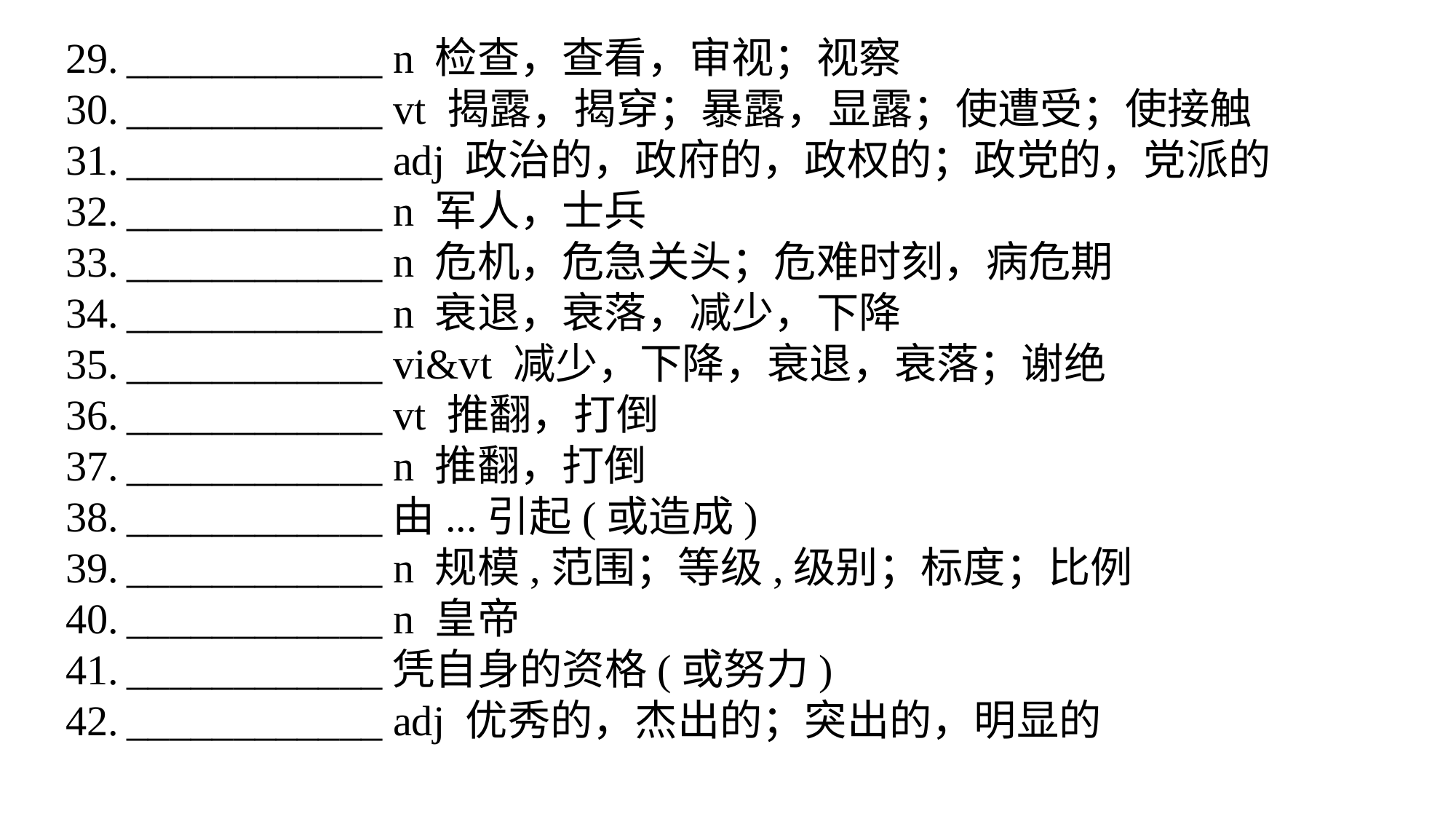

____________ n 检查，查看，审视；视察
____________ vt 揭露，揭穿；暴露，显露；使遭受；使接触
____________ adj 政治的，政府的，政权的；政党的，党派的
____________ n 军人，士兵
____________ n 危机，危急关头；危难时刻，病危期
____________ n 衰退，衰落，减少，下降
____________ vi&vt 减少，下降，衰退，衰落；谢绝
____________ vt 推翻，打倒
____________ n 推翻，打倒
____________由...引起(或造成)
____________ n 规模,范围；等级,级别；标度；比例
____________ n 皇帝
____________凭自身的资格(或努力)
____________ adj 优秀的，杰出的；突出的，明显的